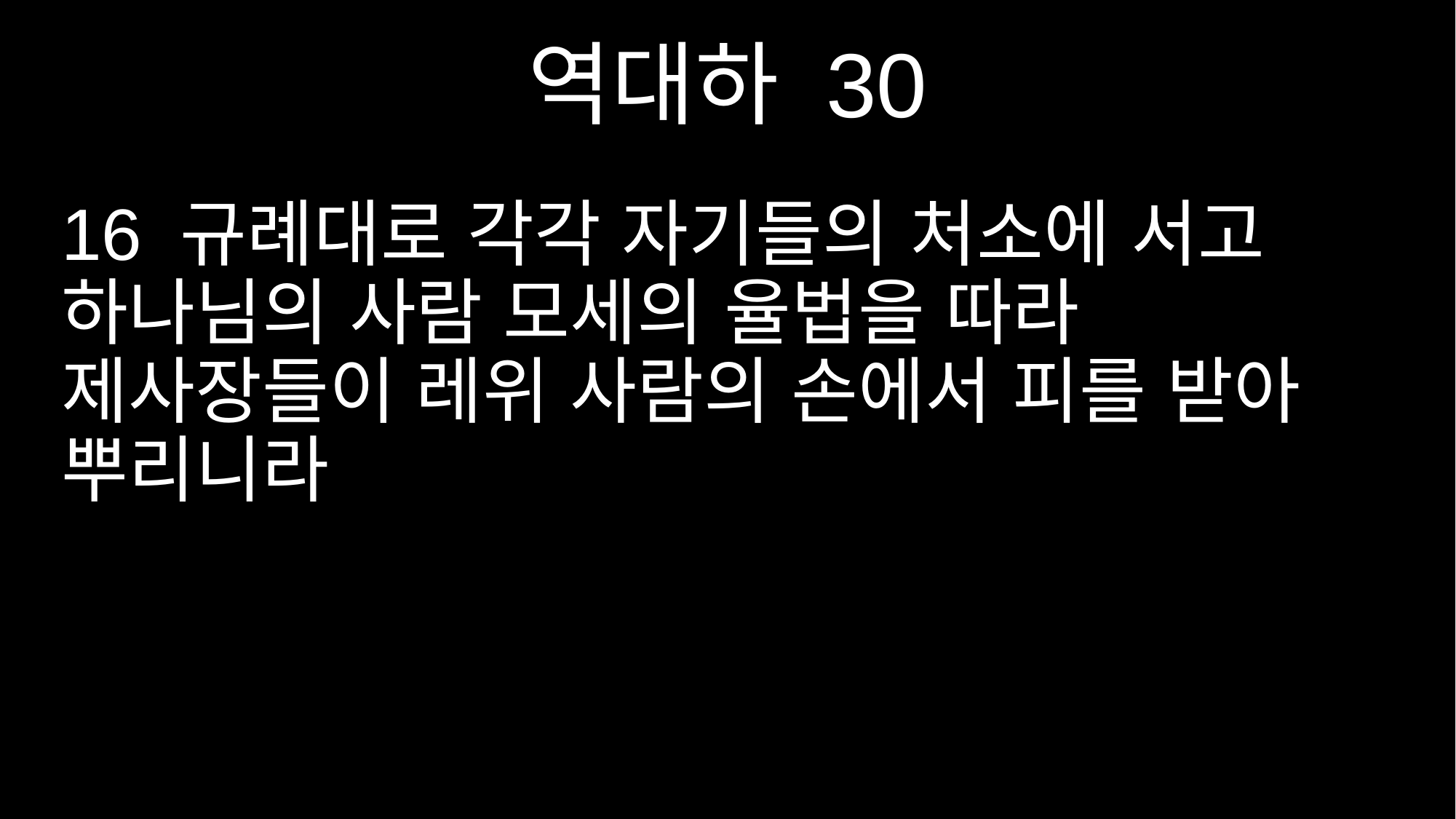

역대하 30
16 규례대로 각각 자기들의 처소에 서고 하나님의 사람 모세의 율법을 따라 제사장들이 레위 사람의 손에서 피를 받아 뿌리니라